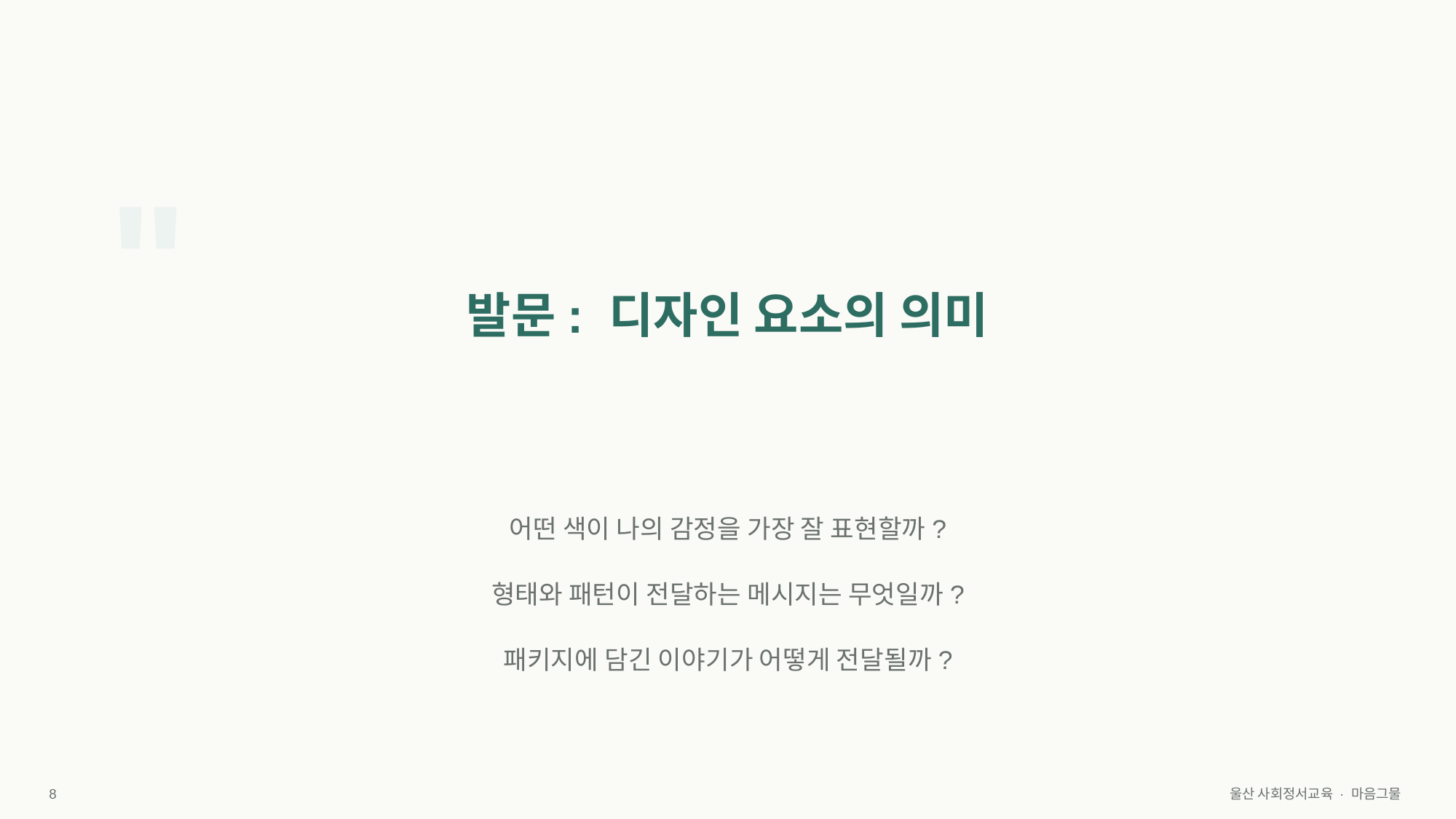

"
발문: 디자인 요소의 의미
어떤 색이 나의 감정을 가장 잘 표현할까?
형태와 패턴이 전달하는 메시지는 무엇일까?
패키지에 담긴 이야기가 어떻게 전달될까?
8
울산 사회정서교육 · 마음그물